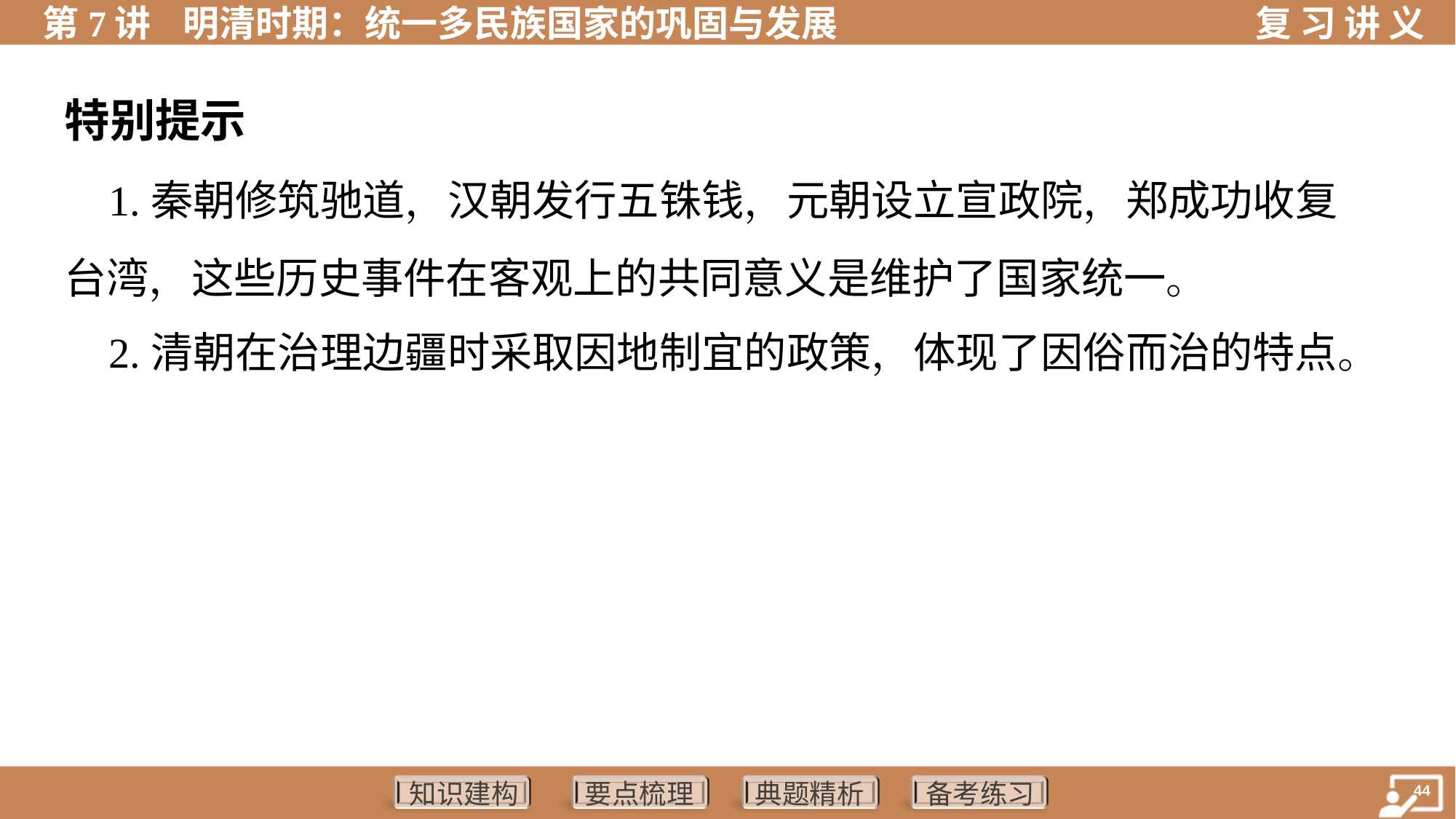

特别提示
    1.秦朝修筑驰道，汉朝发行五铢钱，元朝设立宣政院，郑成功收复
台湾，这些历史事件在客观上的共同意义是维护了国家统一。
    2.清朝在治理边疆时采取因地制宜的政策，体现了因俗而治的特点。